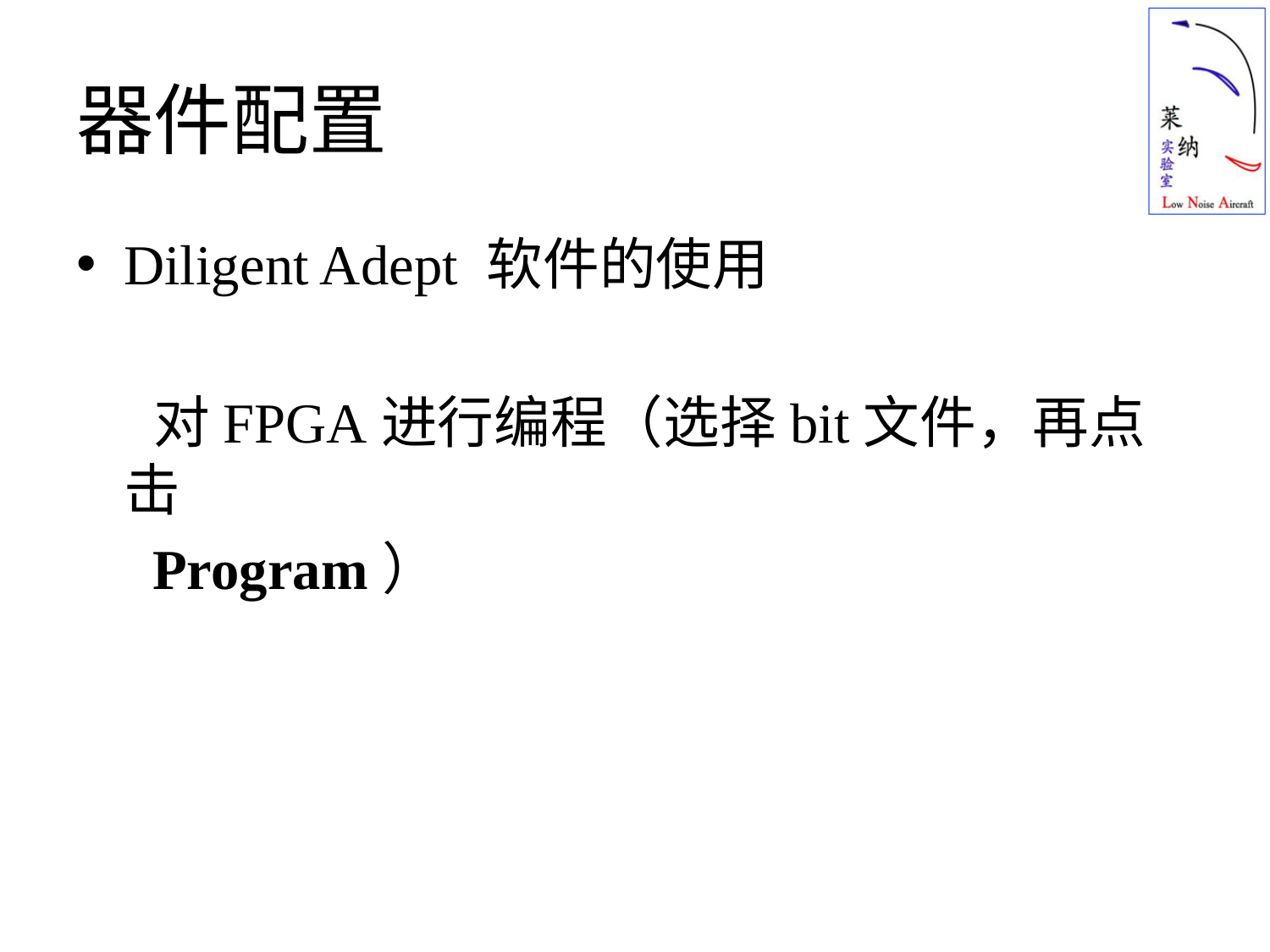

# 器件配置
Diligent Adept 软件的使用

     对FPGA进行编程（选择bit文件，再点击
      Program）